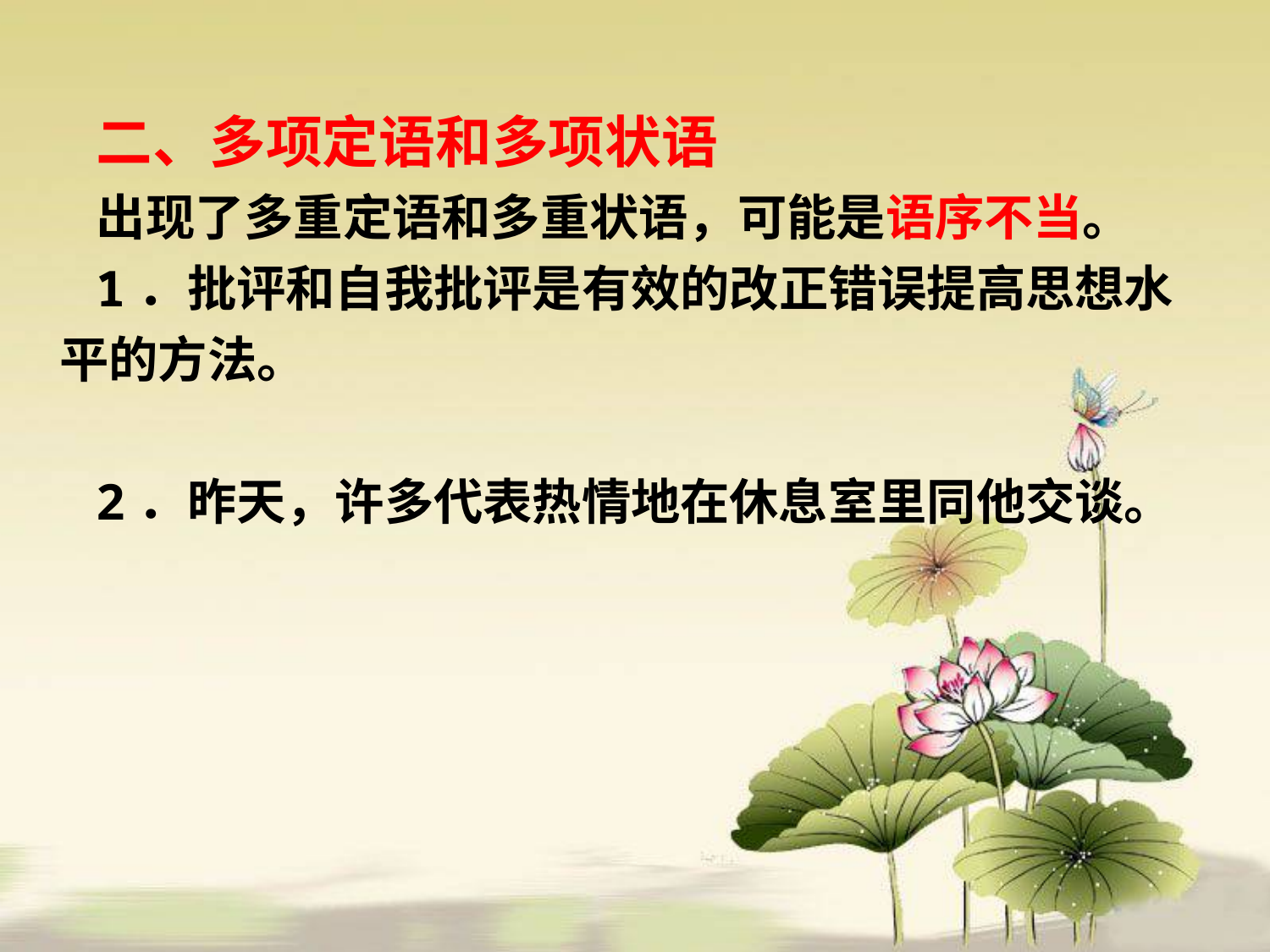

二、多项定语和多项状语
出现了多重定语和多重状语，可能是语序不当。
1．批评和自我批评是有效的改正错误提高思想水平的方法。

2．昨天，许多代表热情地在休息室里同他交谈。